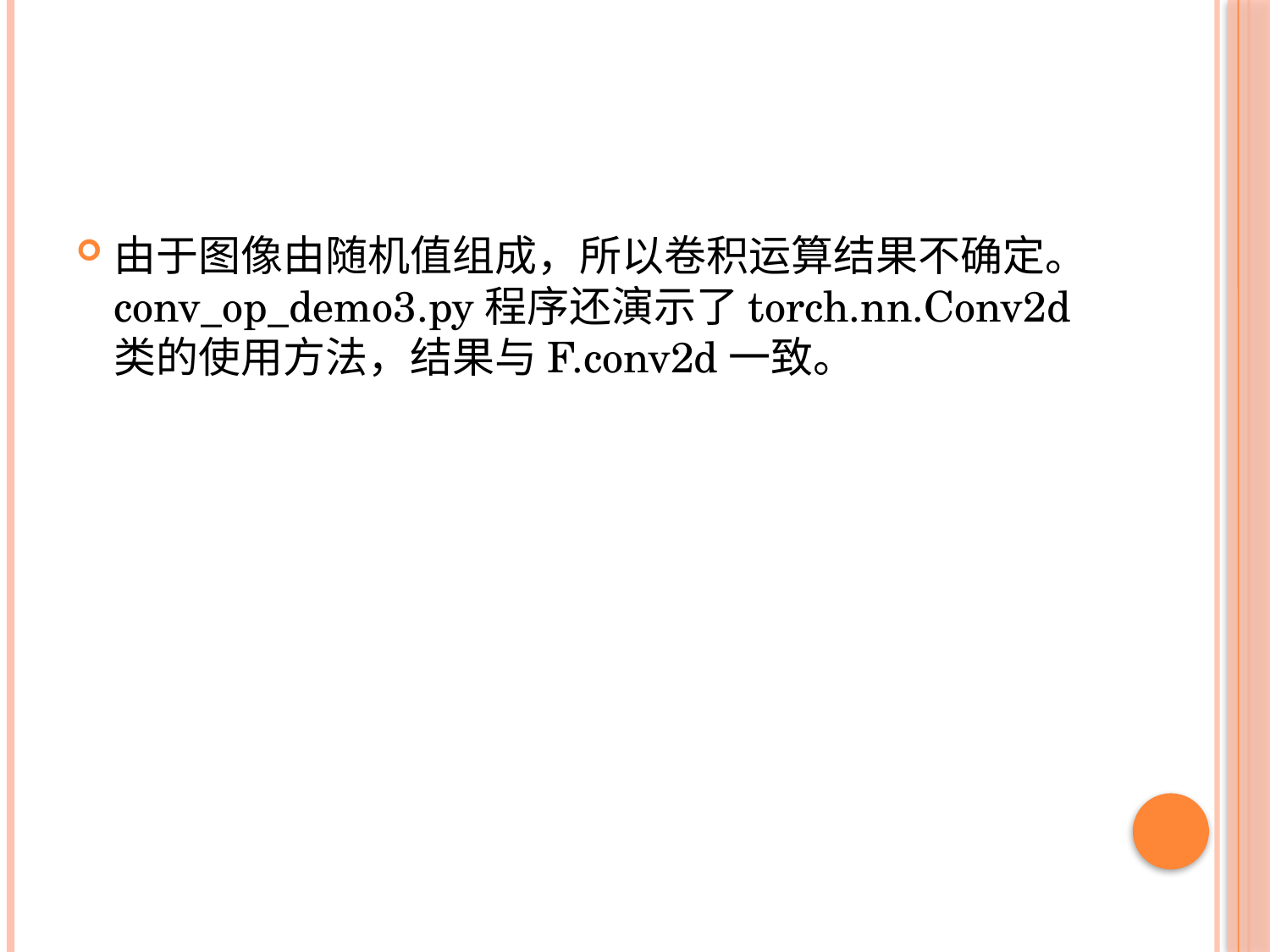

#
由于图像由随机值组成，所以卷积运算结果不确定。conv_op_demo3.py程序还演示了torch.nn.Conv2d类的使用方法，结果与F.conv2d一致。